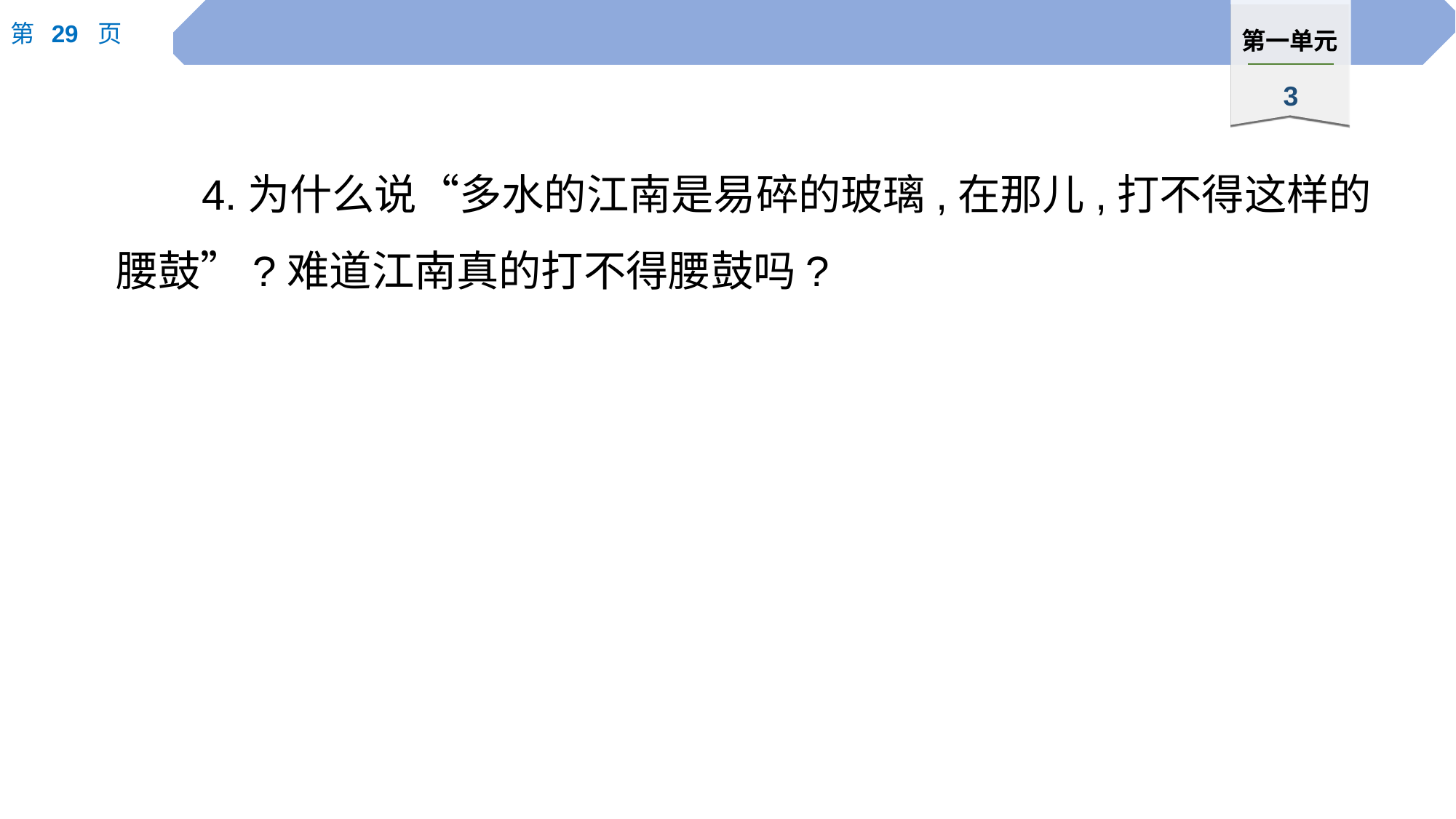

4.为什么说“多水的江南是易碎的玻璃,在那儿,打不得这样的腰鼓”?难道江南真的打不得腰鼓吗?